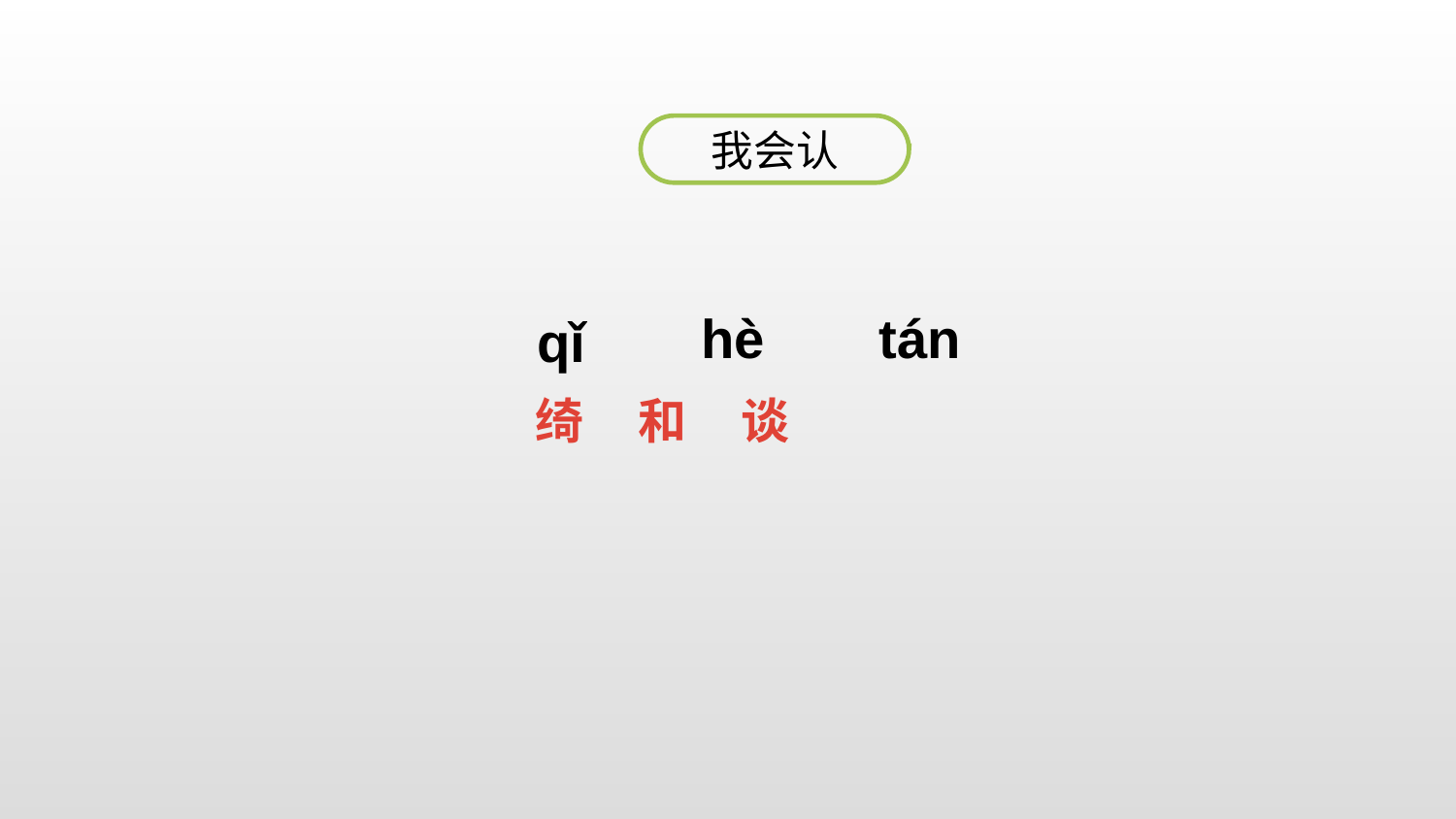

我会认
hè
tán
qǐ
绮     和     谈